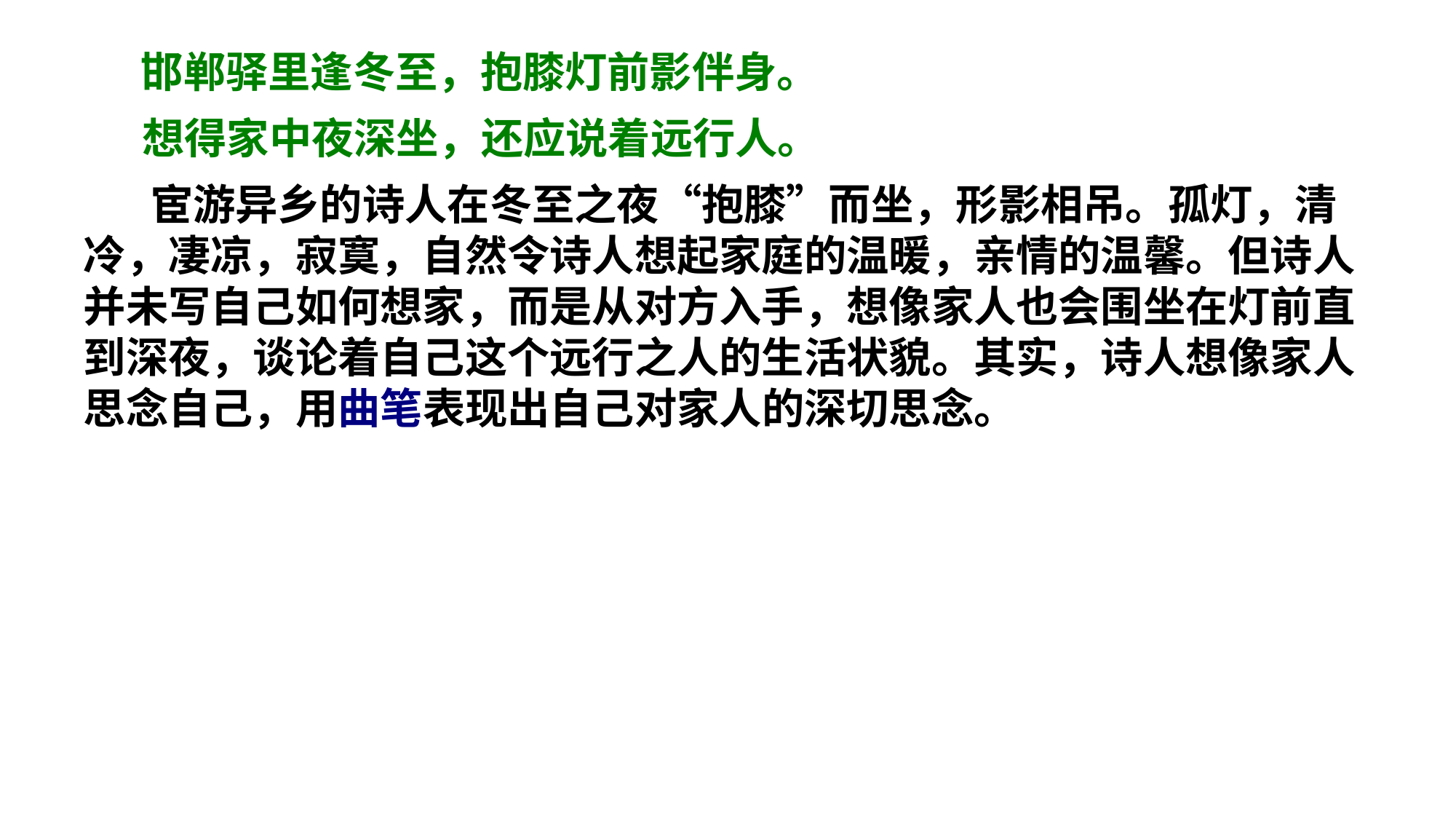

邯郸驿里逢冬至，抱膝灯前影伴身。
     想得家中夜深坐，还应说着远行人。
      宦游异乡的诗人在冬至之夜“抱膝”而坐，形影相吊。孤灯，清冷，凄凉，寂寞，自然令诗人想起家庭的温暖，亲情的温馨。但诗人并未写自己如何想家，而是从对方入手，想像家人也会围坐在灯前直到深夜，谈论着自己这个远行之人的生活状貌。其实，诗人想像家人思念自己，用曲笔表现出自己对家人的深切思念。